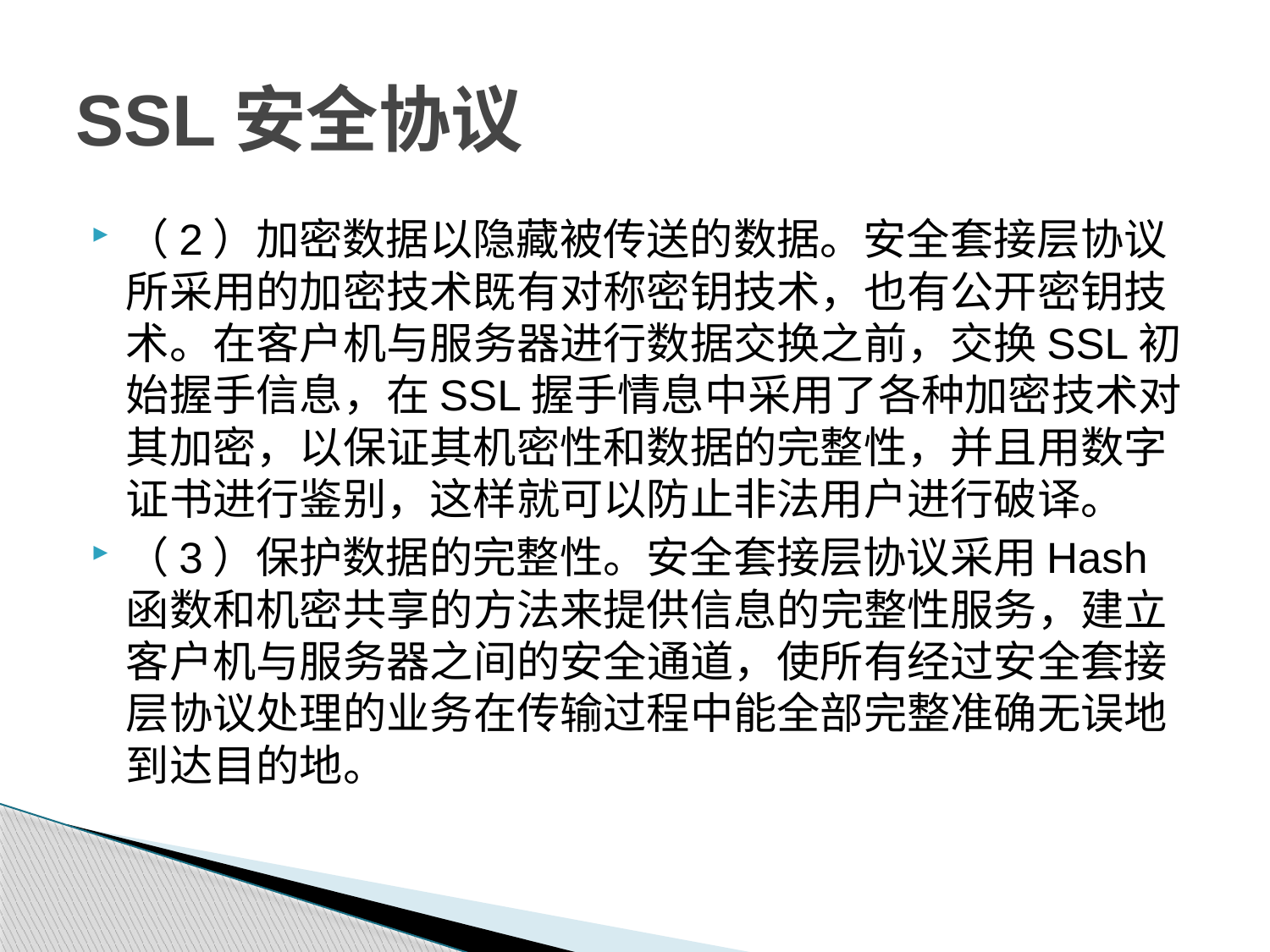

# SSL安全协议
（2）加密数据以隐藏被传送的数据。安全套接层协议所采用的加密技术既有对称密钥技术，也有公开密钥技术。在客户机与服务器进行数据交换之前，交换SSL初始握手信息，在SSL握手情息中采用了各种加密技术对其加密，以保证其机密性和数据的完整性，并且用数字证书进行鉴别，这样就可以防止非法用户进行破译。
（3）保护数据的完整性。安全套接层协议采用Hash函数和机密共享的方法来提供信息的完整性服务，建立客户机与服务器之间的安全通道，使所有经过安全套接层协议处理的业务在传输过程中能全部完整准确无误地到达目的地。